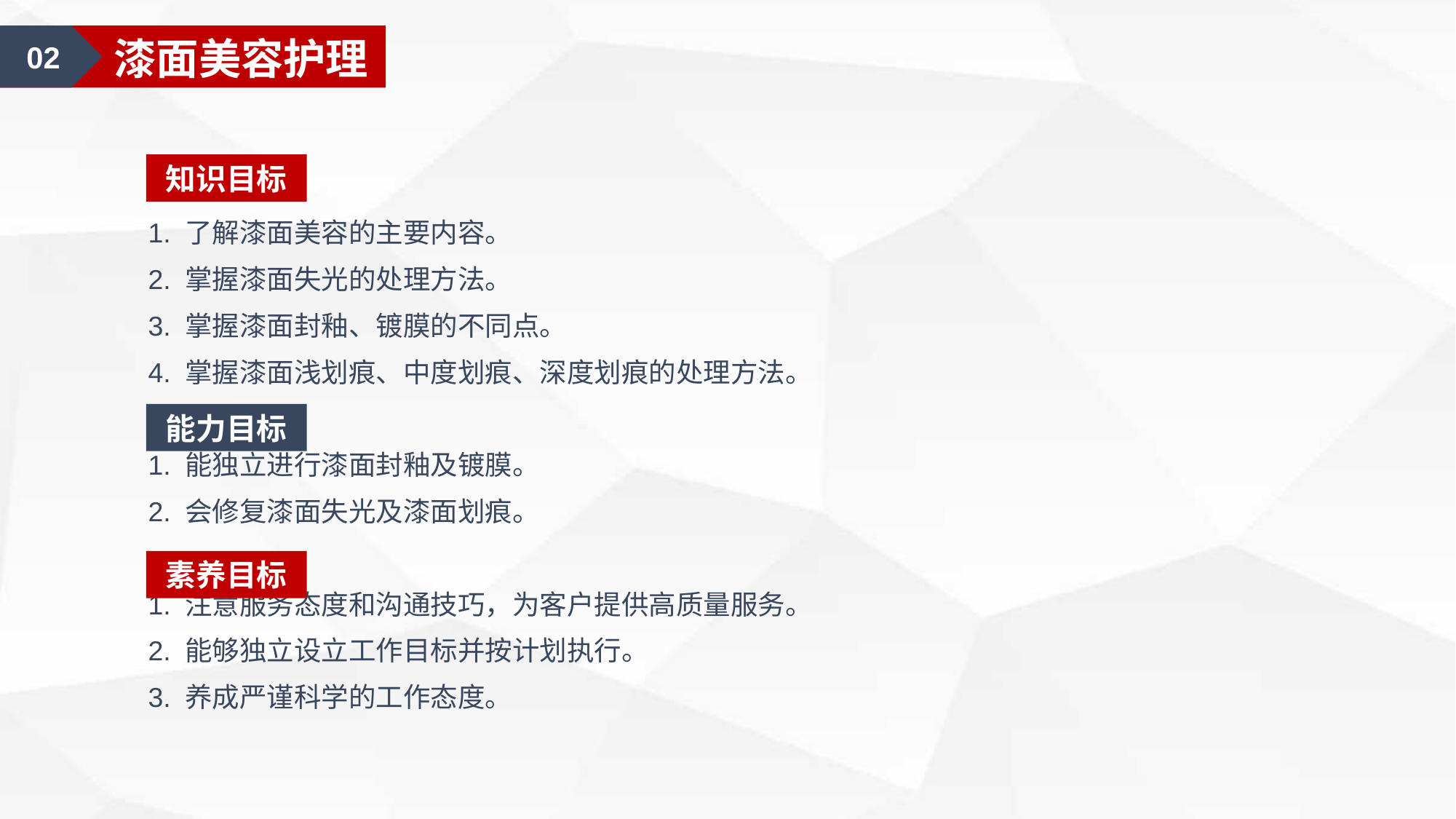

02
漆面美容护理
知识目标
1. 了解漆面美容的主要内容。
2. 掌握漆面失光的处理方法。
3. 掌握漆面封釉、镀膜的不同点。
4. 掌握漆面浅划痕、中度划痕、深度划痕的处理方法。

1. 能独立进行漆面封釉及镀膜。
2. 会修复漆面失光及漆面划痕。

1. 注意服务态度和沟通技巧，为客户提供高质量服务。
2. 能够独立设立工作目标并按计划执行。
3. 养成严谨科学的工作态度。
能力目标
素养目标